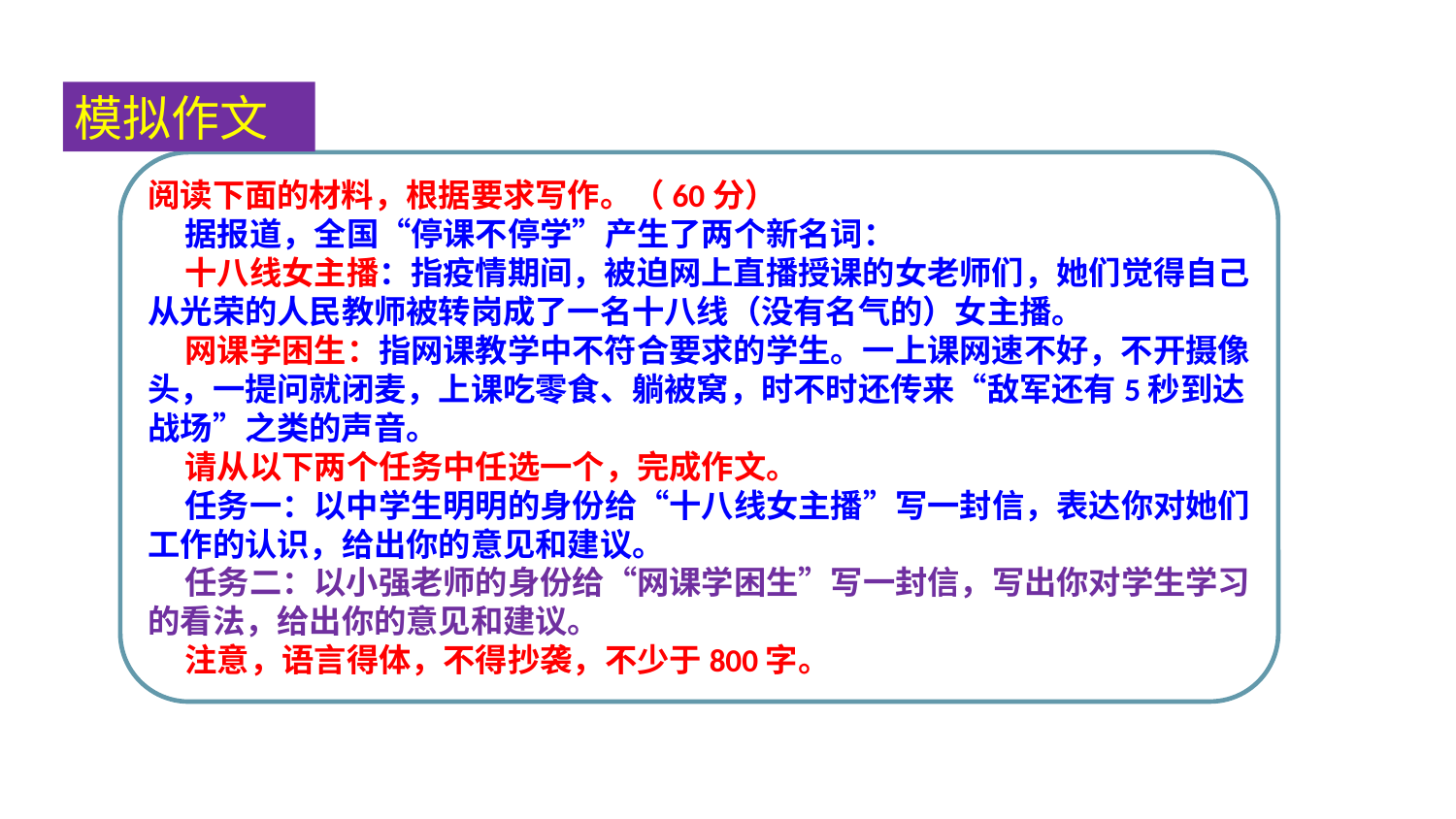

模拟作文
阅读下面的材料，根据要求写作。（60分）
    据报道，全国“停课不停学”产生了两个新名词：
    十八线女主播：指疫情期间，被迫网上直播授课的女老师们，她们觉得自己从光荣的人民教师被转岗成了一名十八线（没有名气的）女主播。
    网课学困生：指网课教学中不符合要求的学生。一上课网速不好，不开摄像头，一提问就闭麦，上课吃零食、躺被窝，时不时还传来“敌军还有5秒到达战场”之类的声音。
    请从以下两个任务中任选一个，完成作文。
    任务一：以中学生明明的身份给“十八线女主播”写一封信，表达你对她们工作的认识，给出你的意见和建议。
    任务二：以小强老师的身份给“网课学困生”写一封信，写出你对学生学习的看法，给出你的意见和建议。
    注意，语言得体，不得抄袭，不少于800字。